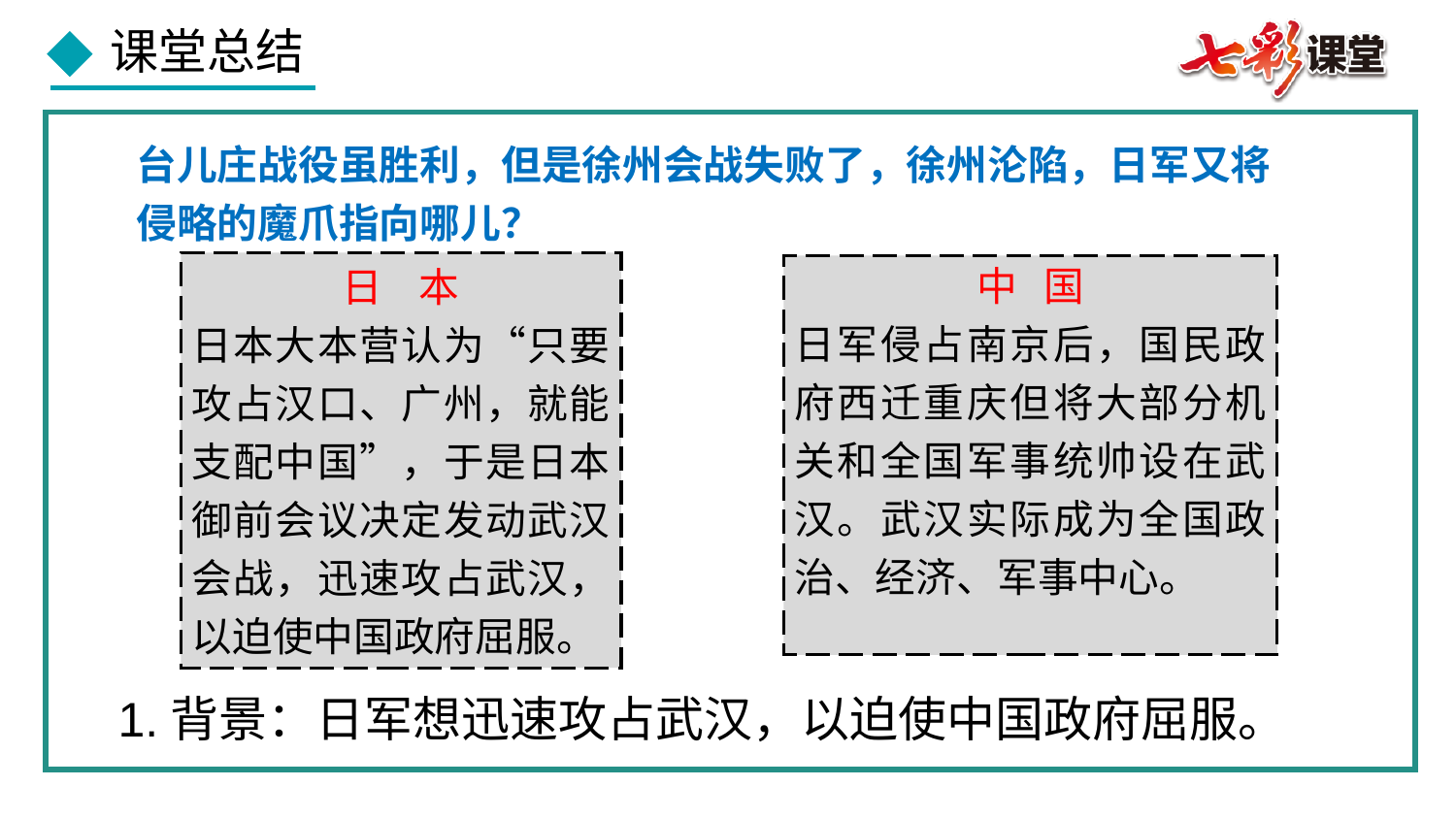

台儿庄战役虽胜利，但是徐州会战失败了，徐州沦陷，日军又将侵略的魔爪指向哪儿？

日    本
日本大本营认为“只要攻占汉口、广州，就能支配中国”，于是日本御前会议决定发动武汉会战，迅速攻占武汉，以迫使中国政府屈服。

 中   国
日军侵占南京后，国民政府西迁重庆但将大部分机关和全国军事统帅设在武汉。武汉实际成为全国政治、经济、军事中心。

1.背景：日军想迅速攻占武汉，以迫使中国政府屈服。